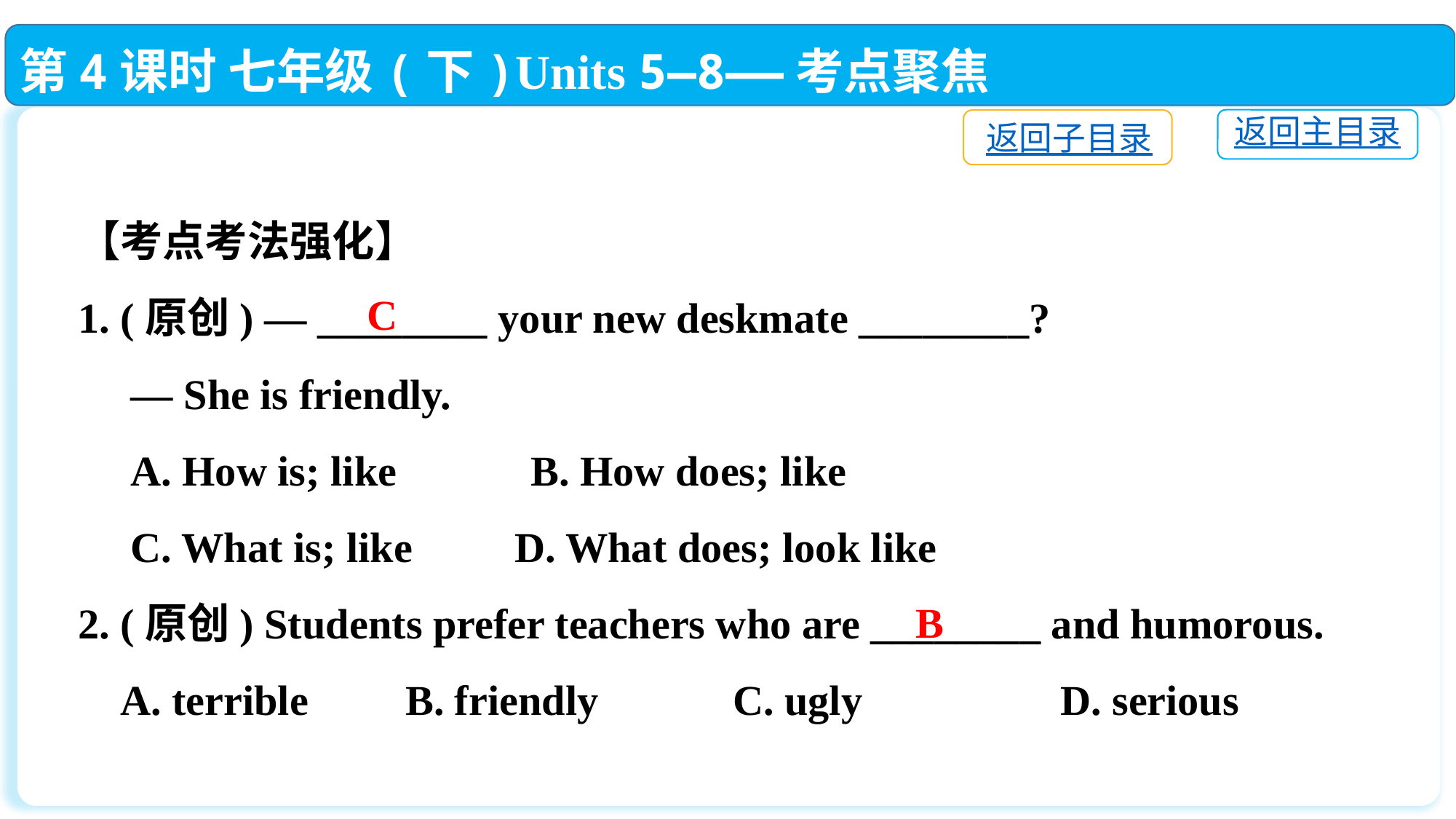

第4课时 七年级(下)Units 5—8——考点聚焦

返回主目录

返回子目录
【考点考法强化】
1. (原创) — ________ your new deskmate ________?
     — She is friendly.
     A. How is; like　　   B. How does; like
     C. What is; like	D. What does; look like
2. (原创) Students prefer teachers who are ________ and humorous.
    A. terrible　	B. friendly		C. ugly　 		D. serious
C
B